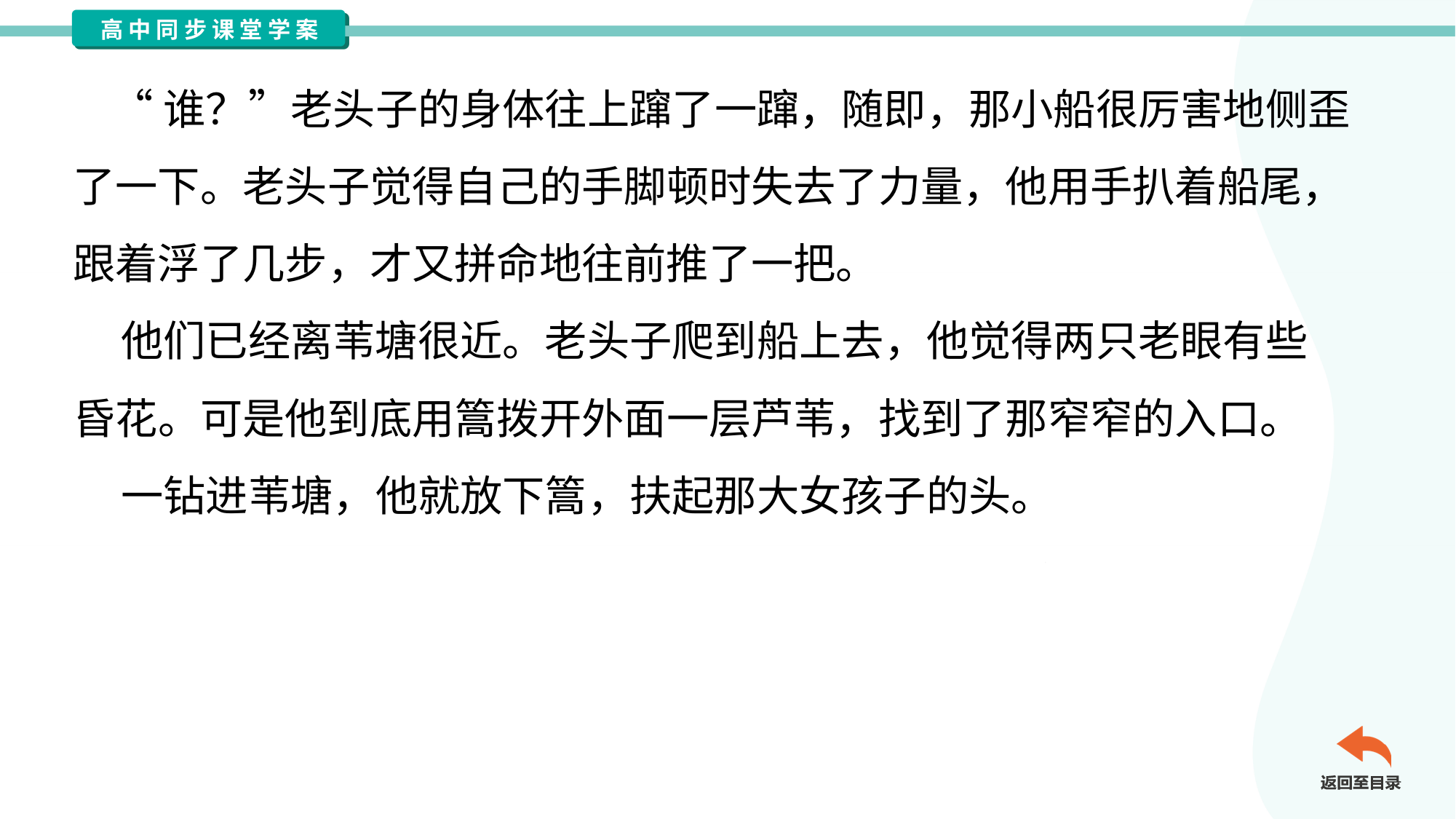

“谁？”老头子的身体往上蹿了一蹿，随即，那小船很厉害地侧歪
了一下。老头子觉得自己的手脚顿时失去了力量，他用手扒着船尾，
跟着浮了几步，才又拼命地往前推了一把。
    他们已经离苇塘很近。老头子爬到船上去，他觉得两只老眼有些
昏花。可是他到底用篙拨开外面一层芦苇，找到了那窄窄的入口。
    一钻进苇塘，他就放下篙，扶起那大女孩子的头。